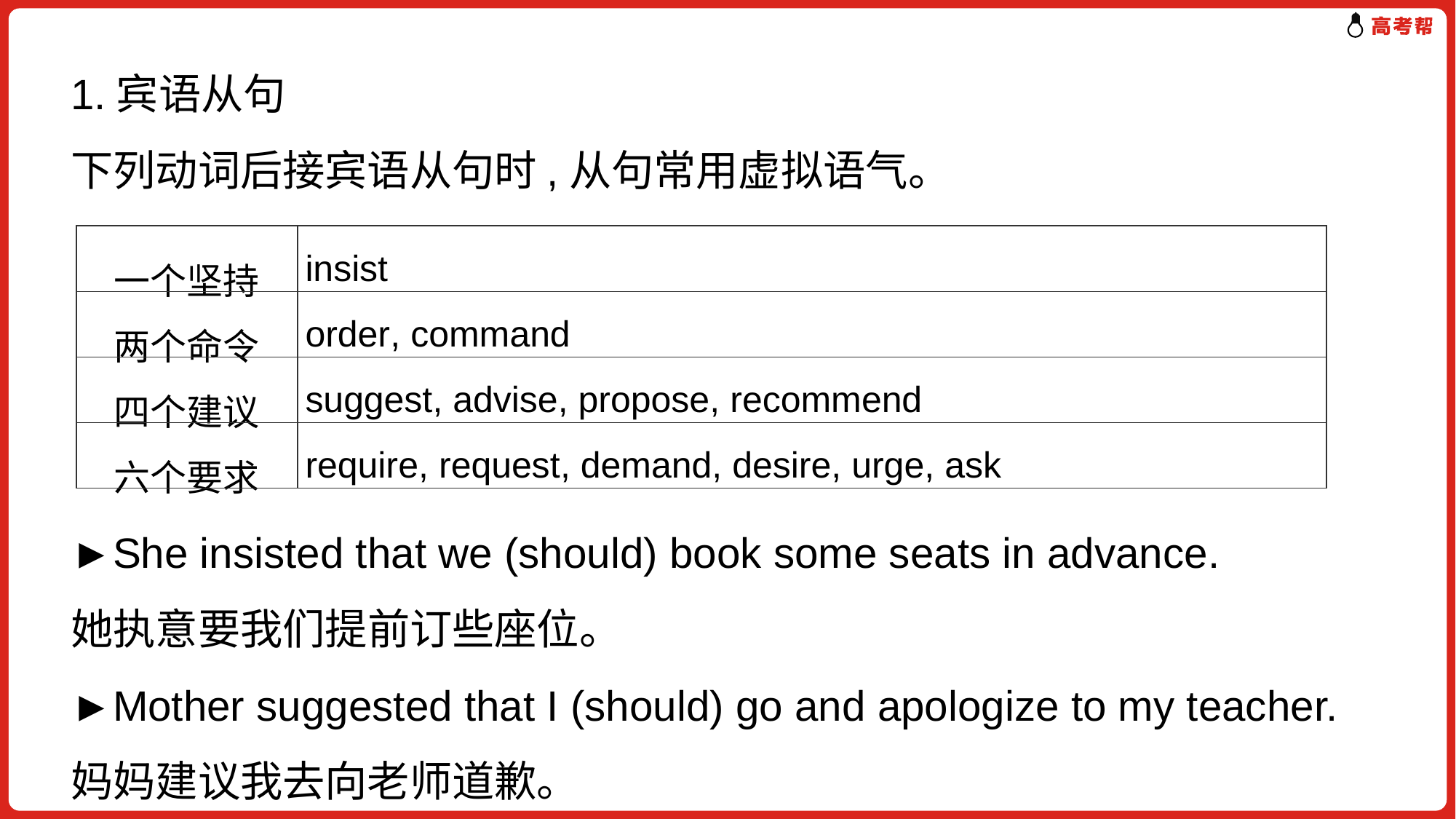

1.宾语从句
下列动词后接宾语从句时,从句常用虚拟语气。

►She insisted that we (should) book some seats in advance.
她执意要我们提前订些座位。
►Mother suggested that I (should) go and apologize to my teacher.妈妈建议我去向老师道歉。
| 一个坚持 | insist |
| --- | --- |
| 两个命令 | order, command |
| 四个建议 | suggest, advise, propose, recommend |
| 六个要求 | require, request, demand, desire, urge, ask |